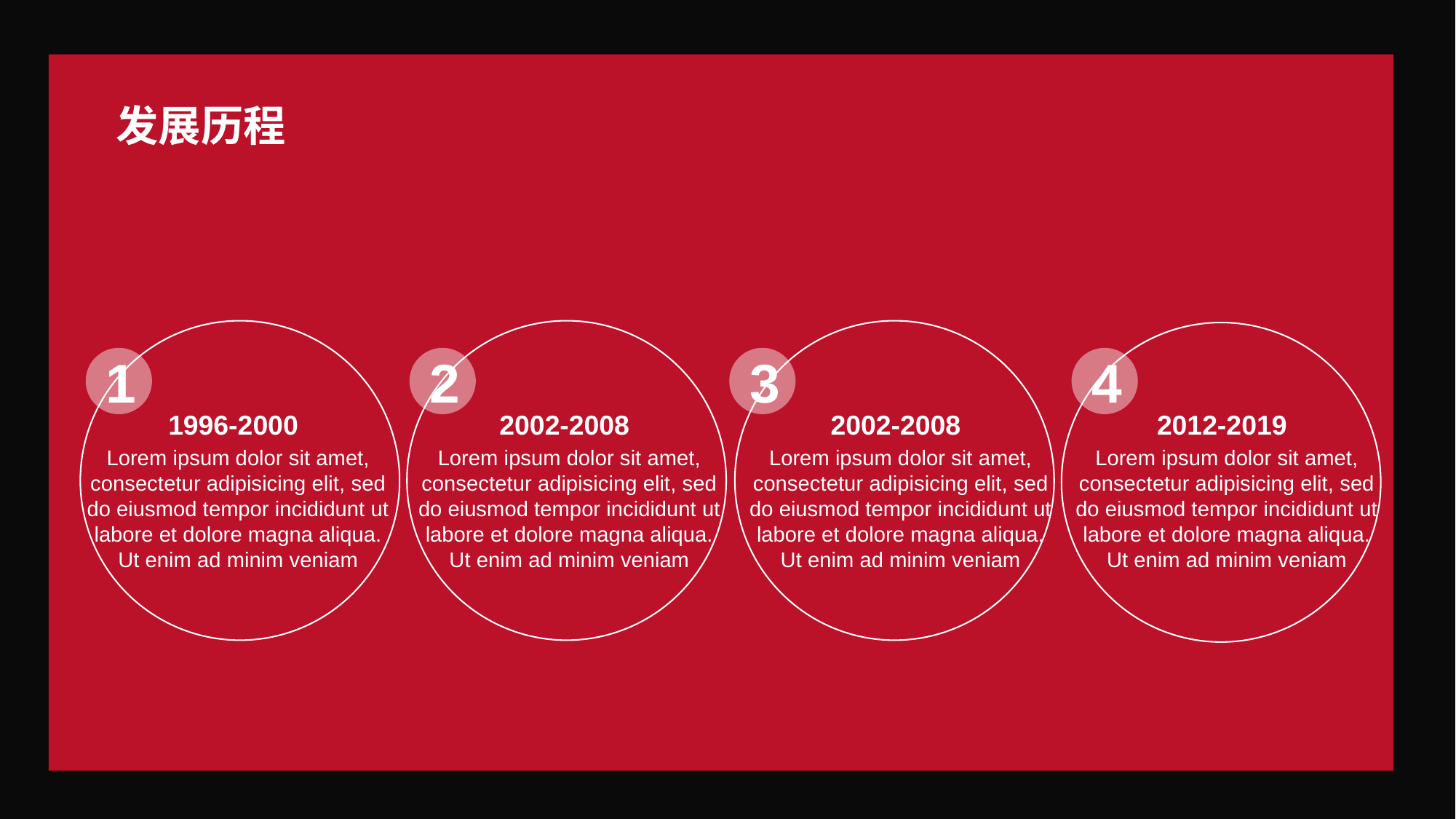

发展历程

2
1
3
4
1996-2000
Lorem ipsum dolor sit amet, consectetur adipisicing elit, sed do eiusmod tempor incididunt ut labore et dolore magna aliqua. Ut enim ad minim veniam
2002-2008
Lorem ipsum dolor sit amet, consectetur adipisicing elit, sed do eiusmod tempor incididunt ut labore et dolore magna aliqua. Ut enim ad minim veniam
2002-2008
Lorem ipsum dolor sit amet, consectetur adipisicing elit, sed do eiusmod tempor incididunt ut labore et dolore magna aliqua. Ut enim ad minim veniam
2012-2019
Lorem ipsum dolor sit amet, consectetur adipisicing elit, sed do eiusmod tempor incididunt ut labore et dolore magna aliqua. Ut enim ad minim veniam